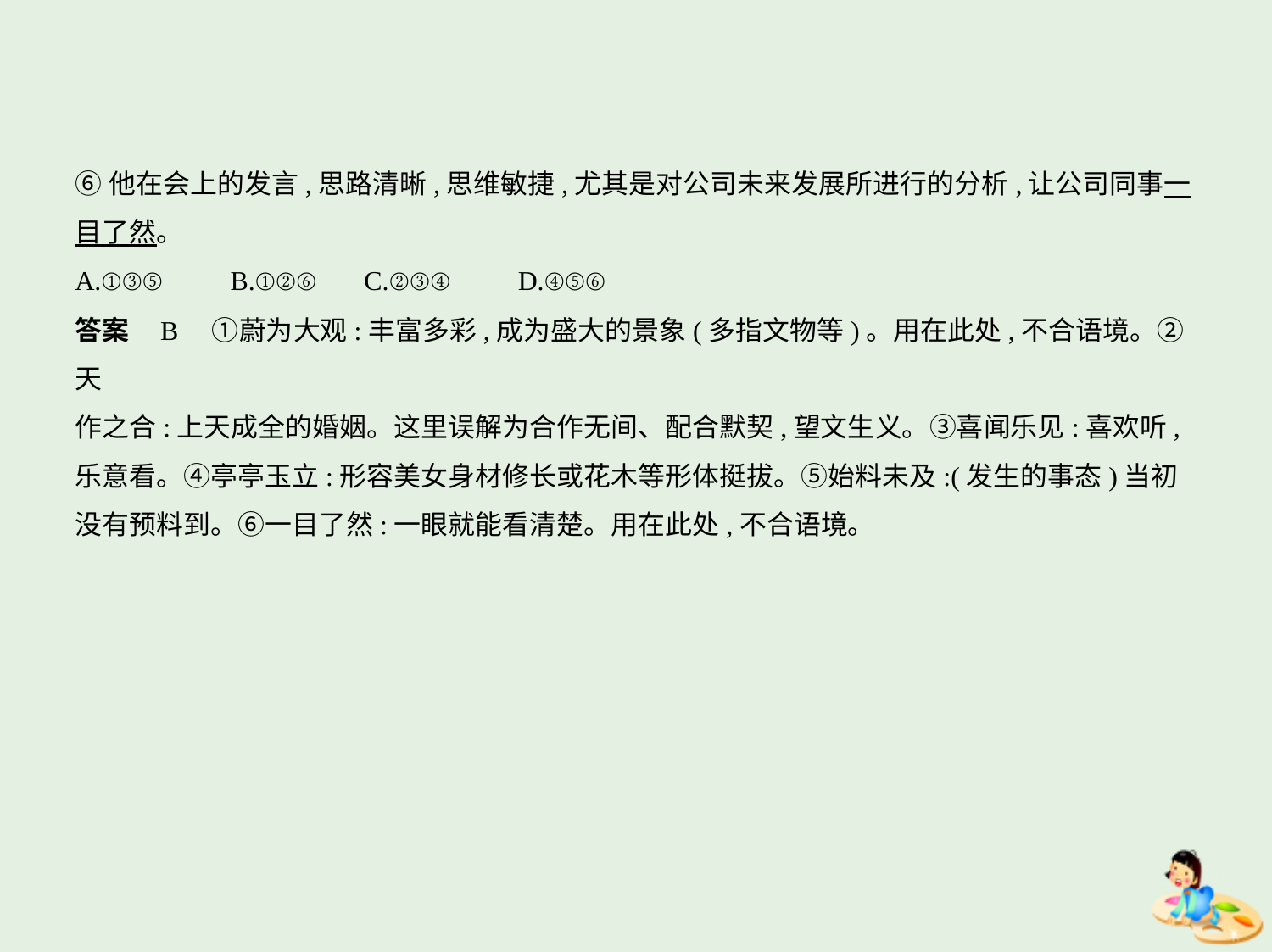

⑥他在会上的发言,思路清晰,思维敏捷,尤其是对公司未来发展所进行的分析,让公司同事一
目了然。
A.①③⑤　　B.①②⑥       C.②③④　　D.④⑤⑥
答案    B　①蔚为大观:丰富多彩,成为盛大的景象(多指文物等)。用在此处,不合语境。②天
作之合:上天成全的婚姻。这里误解为合作无间、配合默契,望文生义。③喜闻乐见:喜欢听,
乐意看。④亭亭玉立:形容美女身材修长或花木等形体挺拔。⑤始料未及:(发生的事态)当初
没有预料到。⑥一目了然:一眼就能看清楚。用在此处,不合语境。